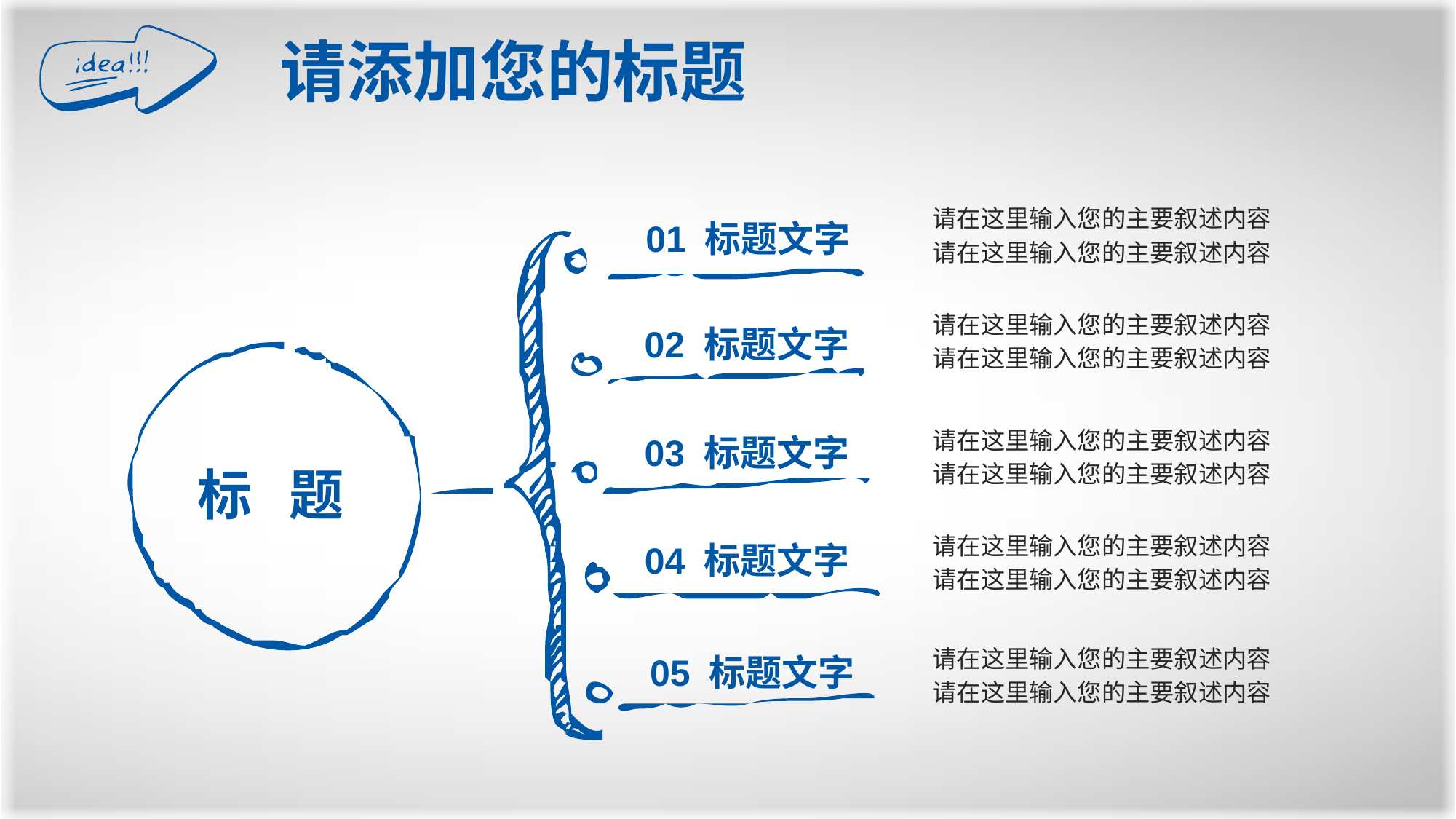

请添加您的标题
请在这里输入您的主要叙述内容
请在这里输入您的主要叙述内容
01 标题文字

请在这里输入您的主要叙述内容
请在这里输入您的主要叙述内容
02 标题文字

标   题

请在这里输入您的主要叙述内容
请在这里输入您的主要叙述内容
03 标题文字

请在这里输入您的主要叙述内容
请在这里输入您的主要叙述内容
04 标题文字

请在这里输入您的主要叙述内容
请在这里输入您的主要叙述内容
05 标题文字